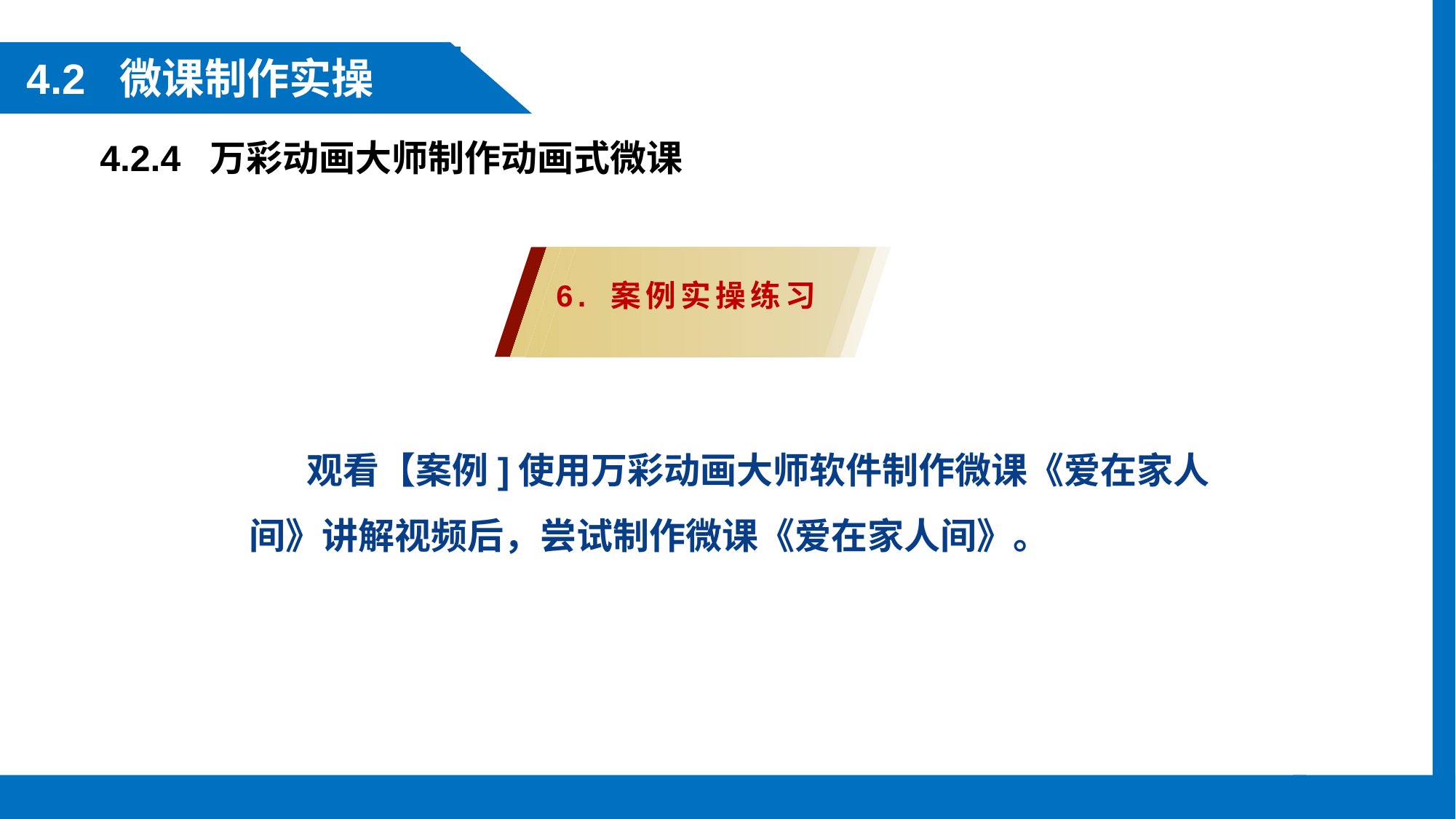

4.2  微课制作实操
4.2.4  万彩动画大师制作动画式微课

6. 案例实操练习
      观看【案例]使用万彩动画大师软件制作微课《爱在家人间》讲解视频后，尝试制作微课《爱在家人间》。